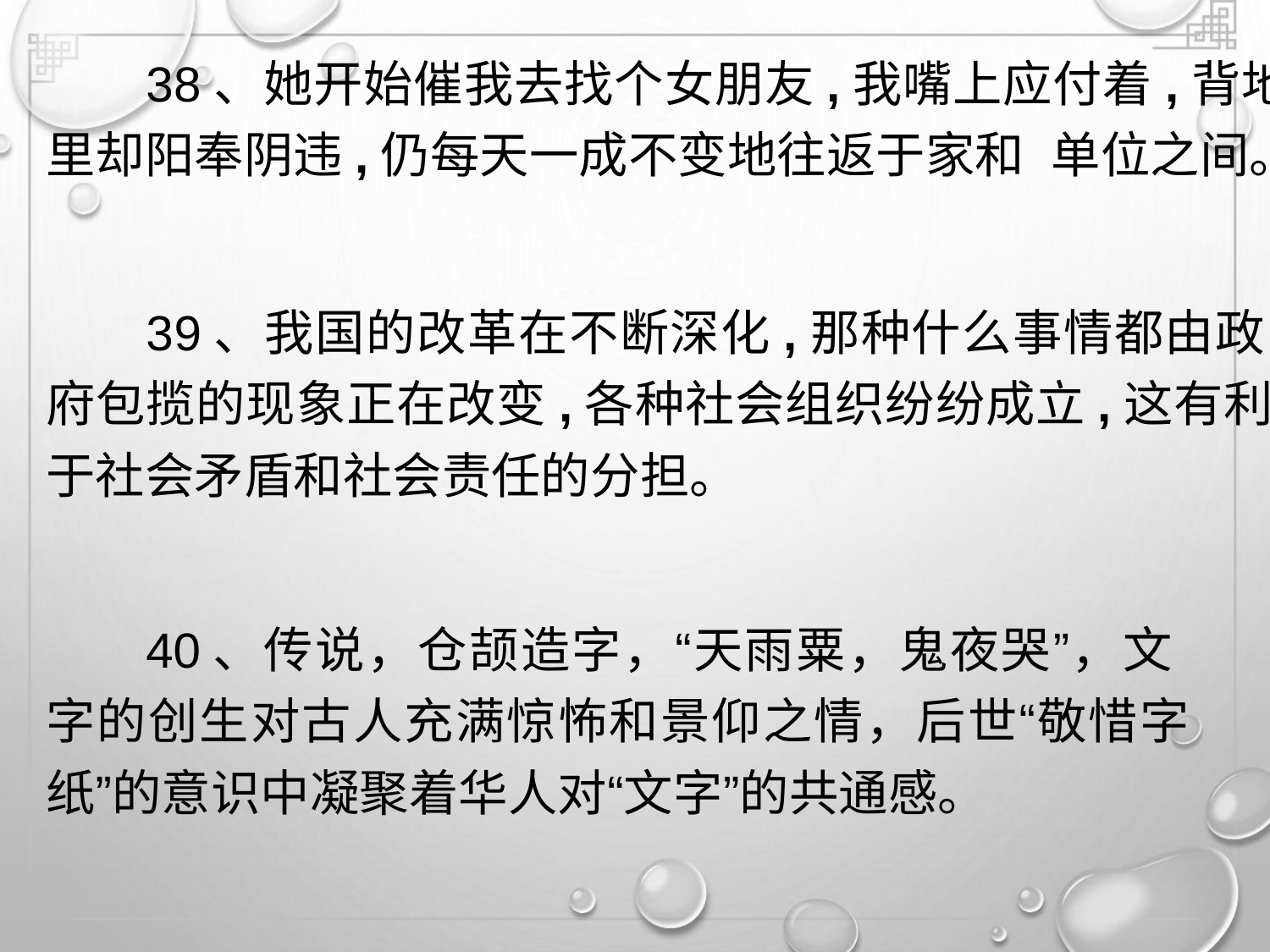

38、她开始催我去找个女朋友,我嘴上应付着,背地
里却阳奉阴违,仍每天一成不变地往返于家和 单位之间。
39、我国的改革在不断深化,那种什么事情都由政
府包揽的现象正在改变,各种社会组织纷纷成立,这有利
于社会矛盾和社会责任的分担。
40、传说，仓颉造字，“天雨粟，鬼夜哭”，文
字的创生对古人充满惊怖和景仰之情，后世“敬惜字
纸”的意识中凝聚着华人对“文字”的共通感。